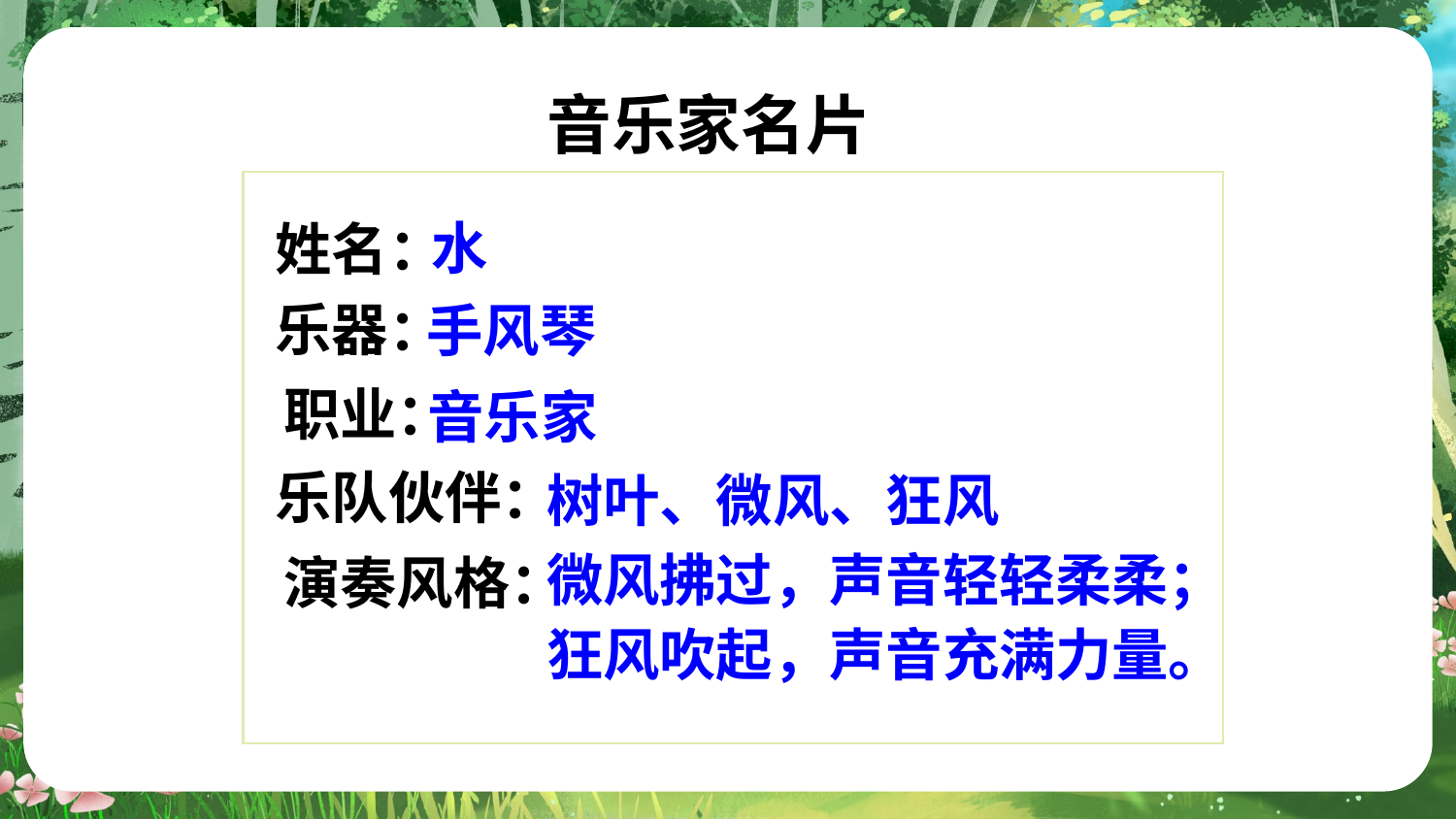

音乐家名片

姓名：
乐器：
职业：
乐队伙伴：
演奏风格：
水
手风琴
音乐家
树叶、微风、狂风
微风拂过，声音轻轻柔柔；狂风吹起，声音充满力量。